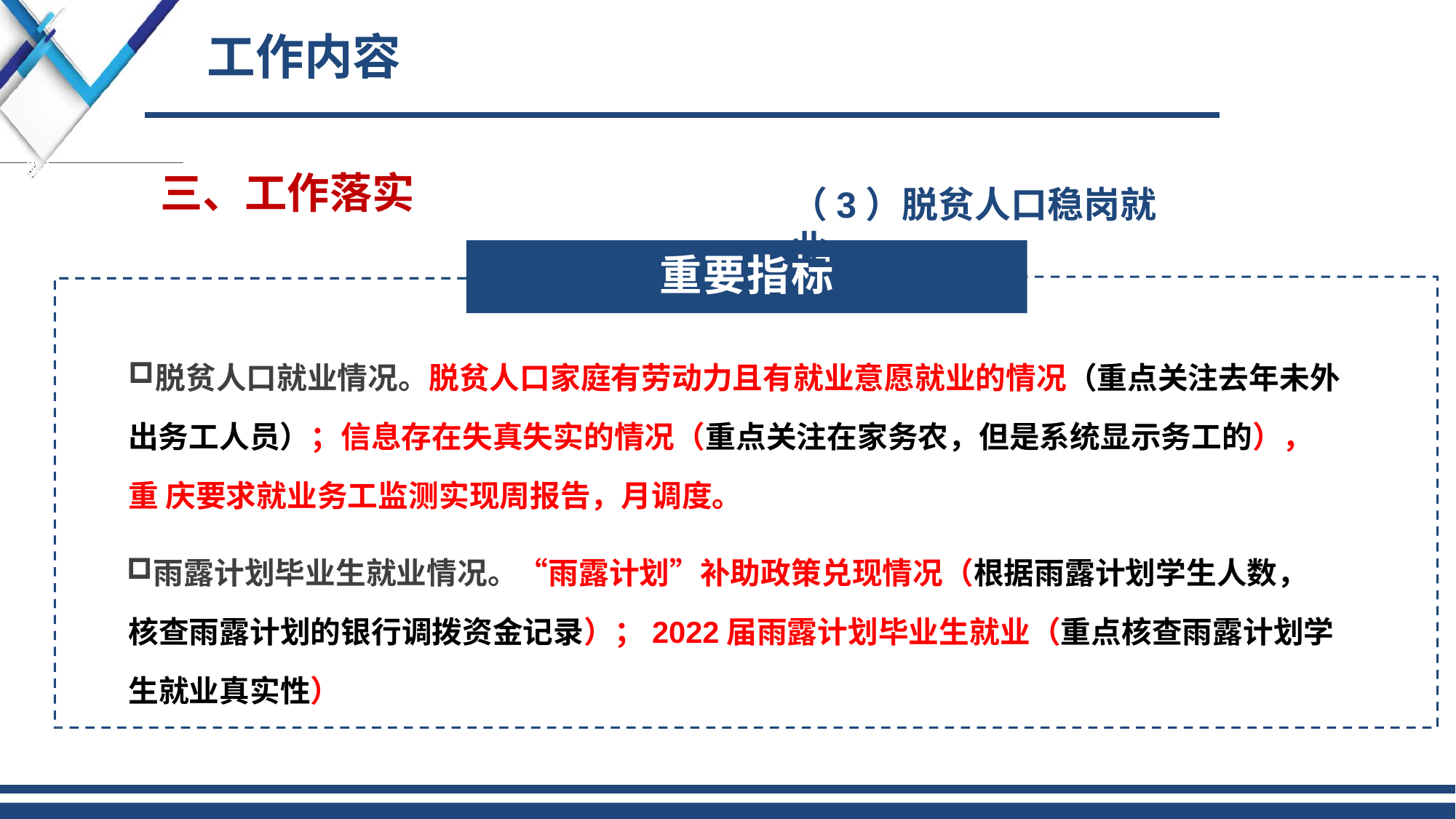

# 工作内容

三、工作落实
（3）脱贫人口稳岗就业

重要指标

脱贫人口就业情况。脱贫人口家庭有劳动力且有就业意愿就业的情况（重点关注去年未外
出务工人员）；信息存在失真失实的情况（重点关注在家务农，但是系统显示务工的），重 庆要求就业务工监测实现周报告，月调度。
雨露计划毕业生就业情况。“雨露计划”补助政策兑现情况（根据雨露计划学生人数，  核查雨露计划的银行调拨资金记录）；2022届雨露计划毕业生就业（重点核查雨露计划学 生就业真实性）